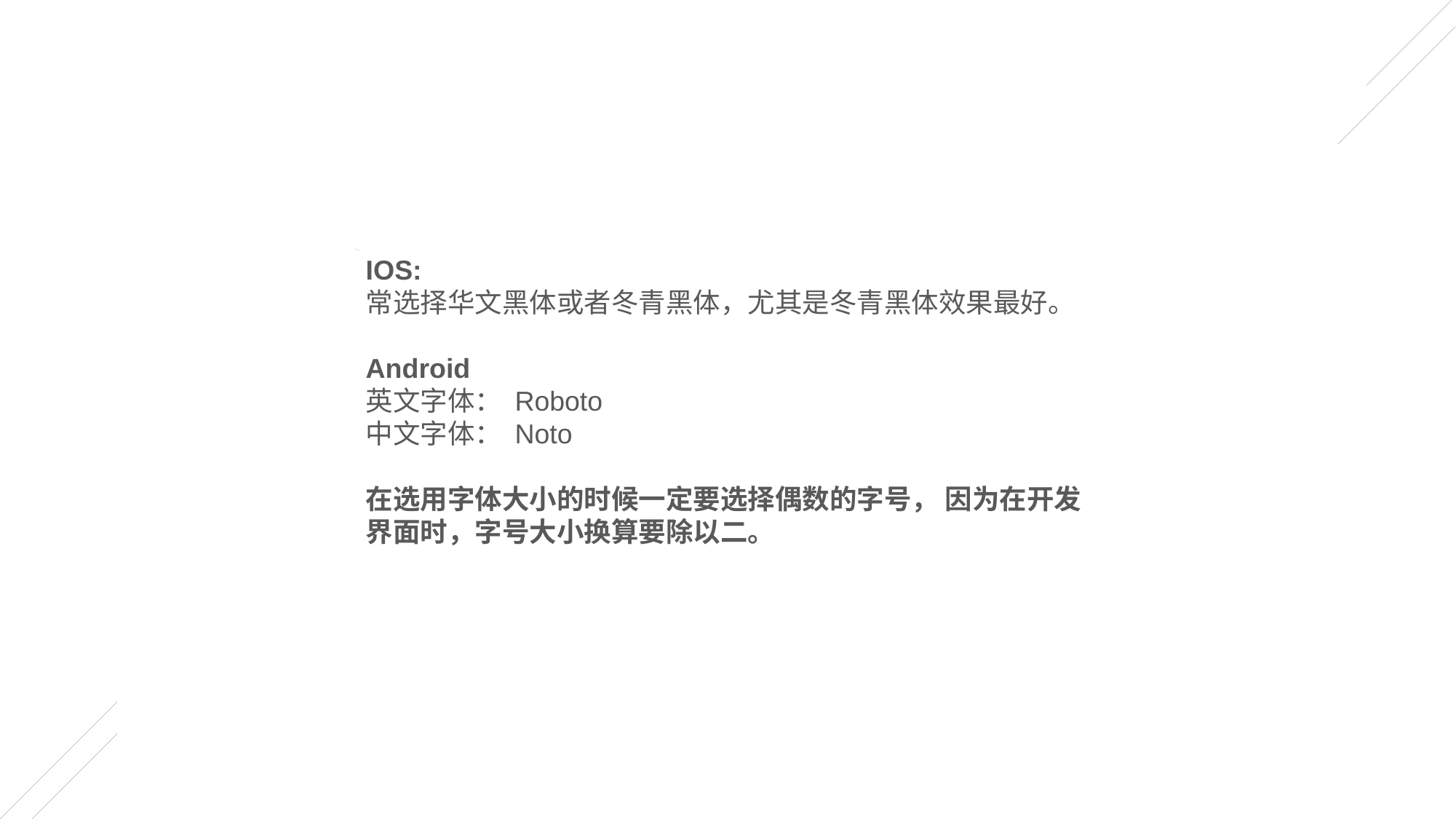

IOS:
常选择华文黑体或者冬青黑体，尤其是冬青黑体效果最好。

Android
英文字体： Roboto
中文字体： Noto

在选用字体大小的时候一定要选择偶数的字号， 因为在开发界面时，字号大小换算要除以二。